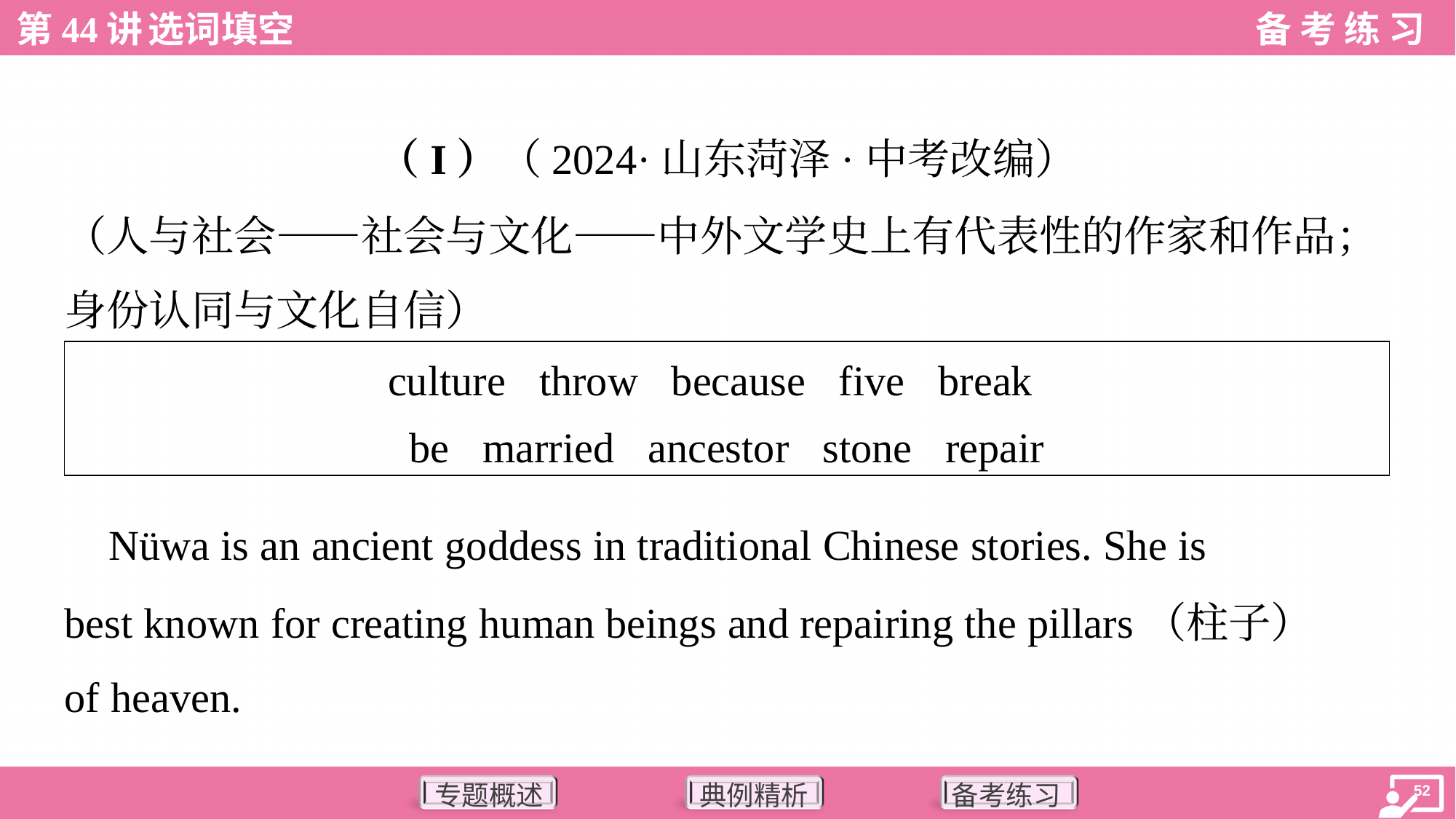

（I）（2024·山东菏泽·中考改编）
（人与社会——社会与文化——中外文学史上有代表性的作家和作品；
身份认同与文化自信）
| culture throw because five break be married ancestor stone repair |
| --- |
    Nüwa is an ancient goddess in traditional Chinese stories. She is
best known for creating human beings and repairing the pillars（柱子）
of heaven.